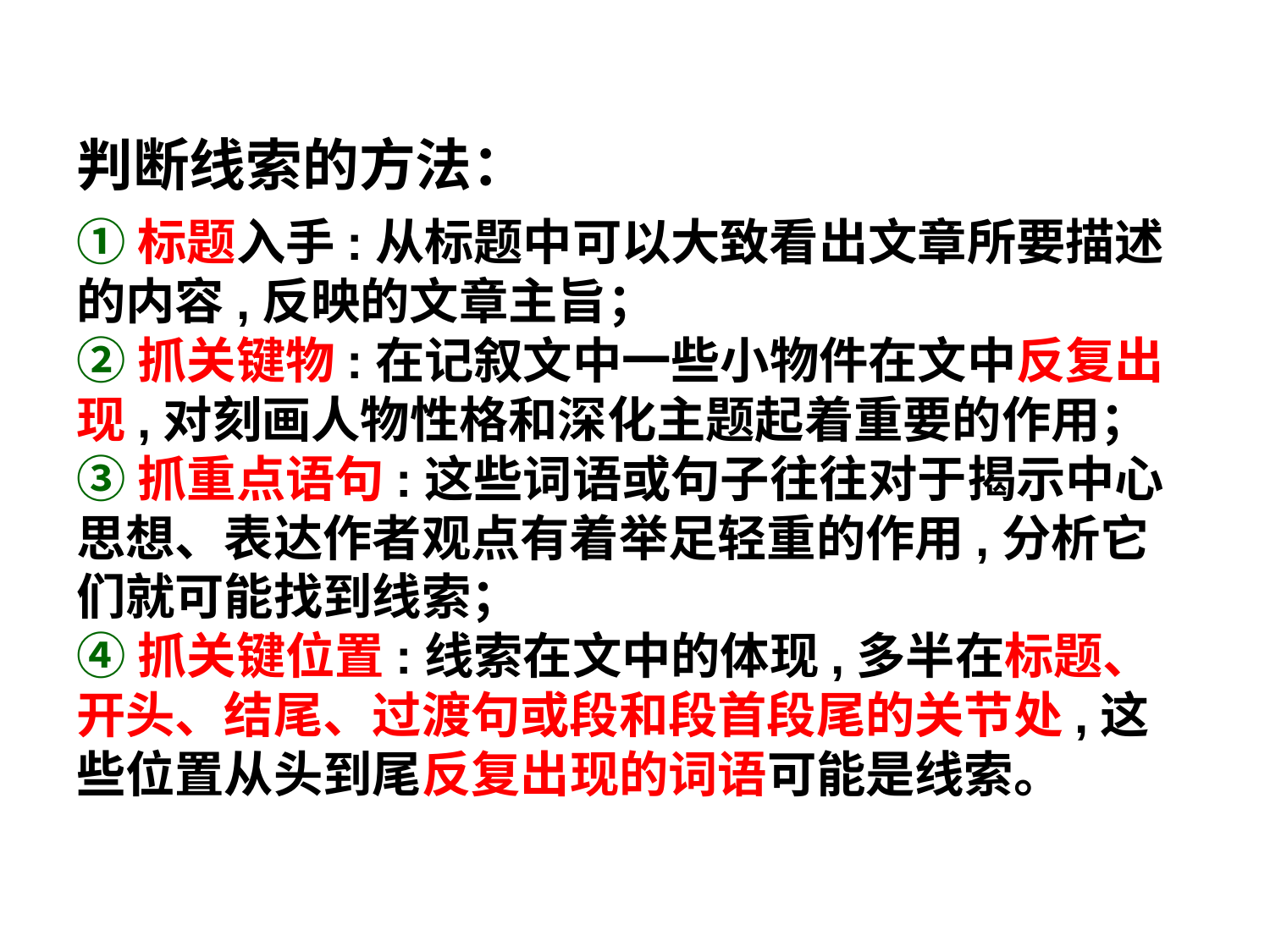

判断线索的方法：
①标题入手:从标题中可以大致看出文章所要描述的内容,反映的文章主旨；
②抓关键物:在记叙文中一些小物件在文中反复出现,对刻画人物性格和深化主题起着重要的作用；
③抓重点语句:这些词语或句子往往对于揭示中心思想、表达作者观点有着举足轻重的作用,分析它们就可能找到线索；
④抓关键位置:线索在文中的体现,多半在标题、开头、结尾、过渡句或段和段首段尾的关节处,这些位置从头到尾反复出现的词语可能是线索。